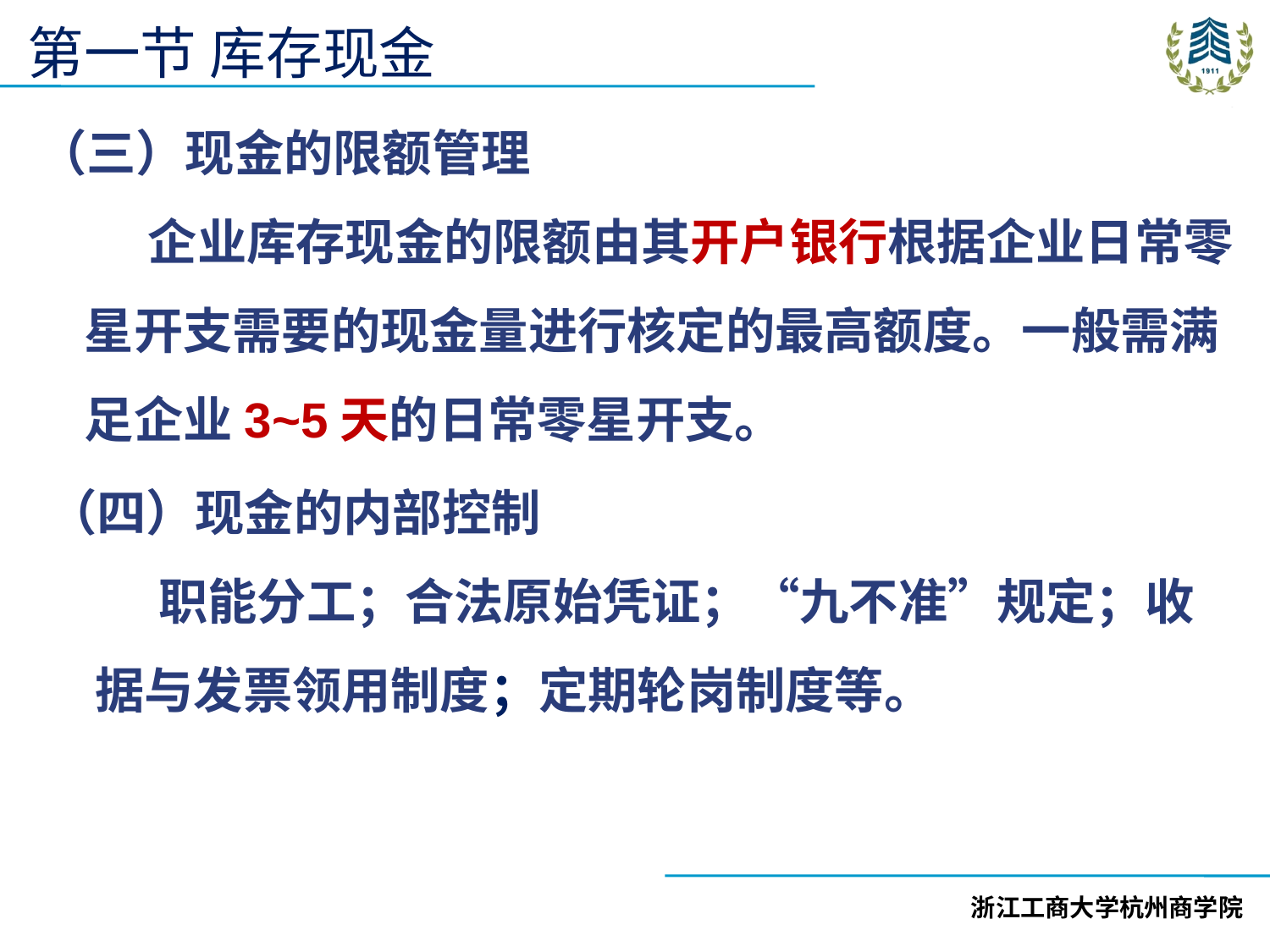

第一节 库存现金
（三）现金的限额管理
企业库存现金的限额由其开户银行根据企业日常零星开支需要的现金量进行核定的最高额度。一般需满足企业3~5天的日常零星开支。
（四）现金的内部控制
职能分工；合法原始凭证；“九不准”规定；收据与发票领用制度；定期轮岗制度等。